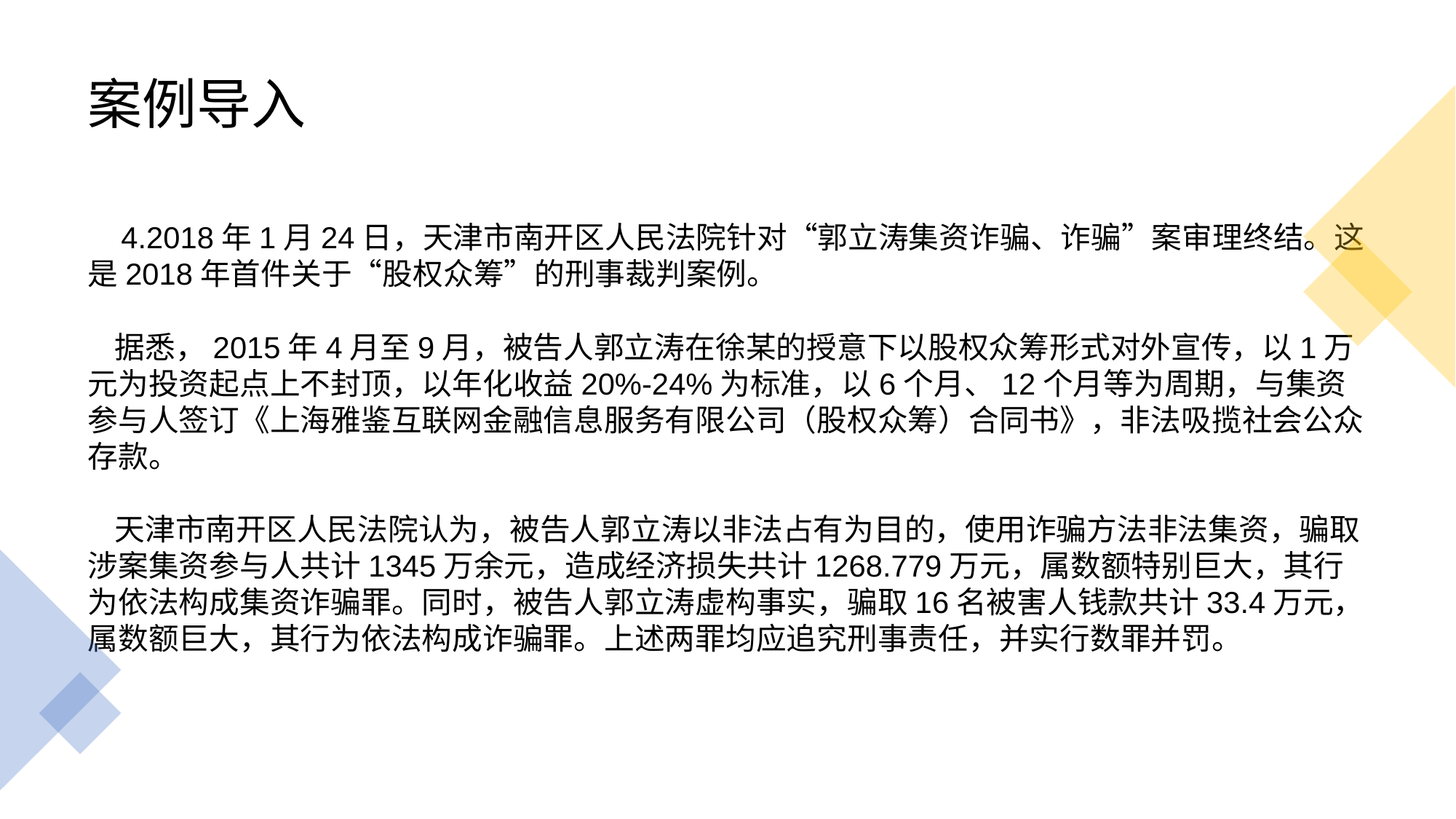

# 案例导入

    4.2018年1月24日，天津市南开区人民法院针对“郭立涛集资诈骗、诈骗”案审理终结。这是2018年首件关于“股权众筹”的刑事裁判案例。
    据悉，2015年4月至9月，被告人郭立涛在徐某的授意下以股权众筹形式对外宣传，以1万元为投资起点上不封顶，以年化收益20%-24%为标准，以6个月、12个月等为周期，与集资参与人签订《上海雅鉴互联网金融信息服务有限公司（股权众筹）合同书》，非法吸揽社会公众存款。
    天津市南开区人民法院认为，被告人郭立涛以非法占有为目的，使用诈骗方法非法集资，骗取涉案集资参与人共计1345万余元，造成经济损失共计1268.779万元，属数额特别巨大，其行为依法构成集资诈骗罪。同时，被告人郭立涛虚构事实，骗取16名被害人钱款共计33.4万元，属数额巨大，其行为依法构成诈骗罪。上述两罪均应追究刑事责任，并实行数罪并罚。